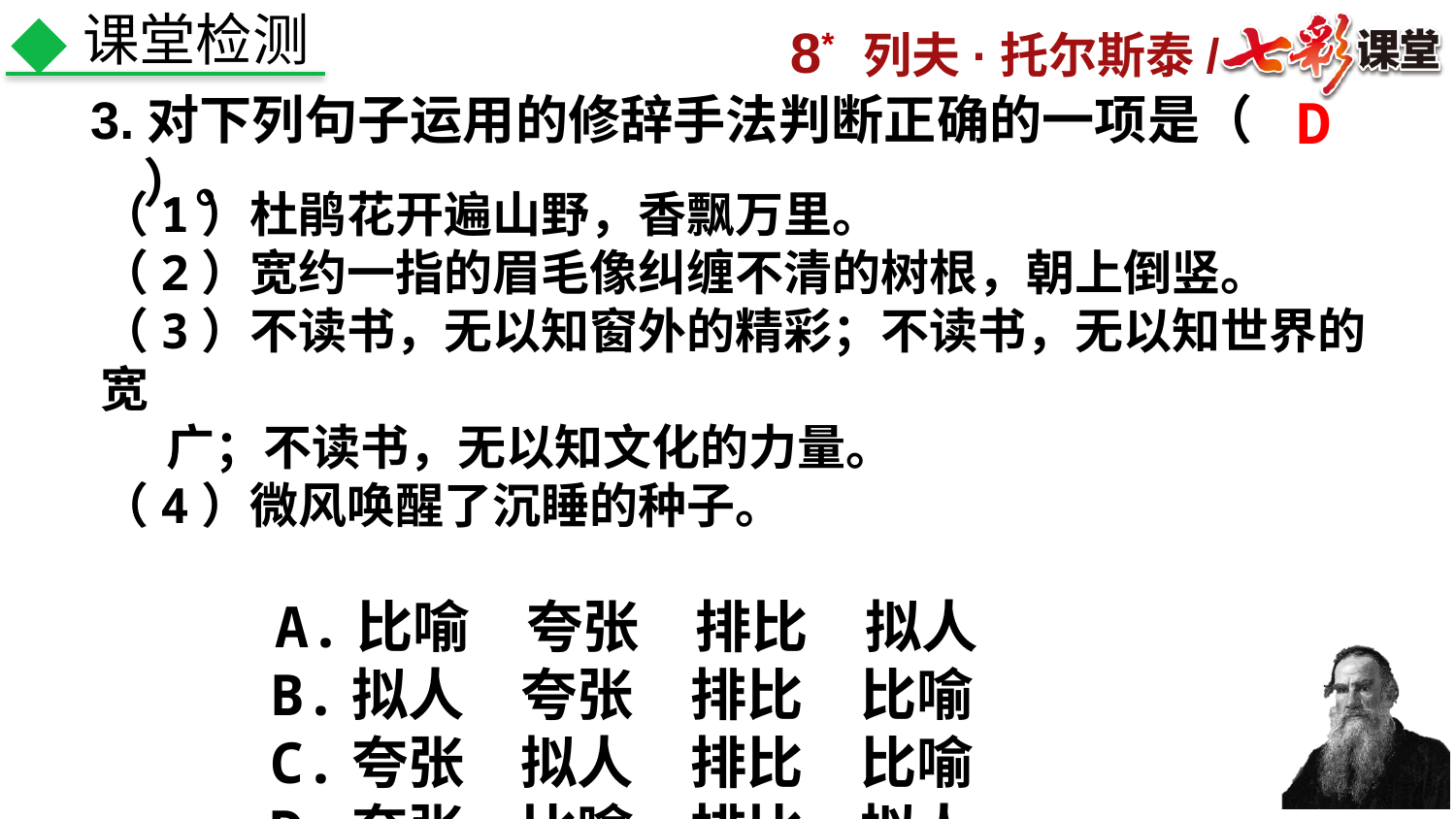

课堂检测

3.对下列句子运用的修辞手法判断正确的一项是（　　）。
D
（1）杜鹃花开遍山野，香飘万里。
（2）宽约一指的眉毛像纠缠不清的树根，朝上倒竖。
（3）不读书，无以知窗外的精彩；不读书，无以知世界的宽
     广；不读书，无以知文化的力量。
（4）微风唤醒了沉睡的种子。

      A.比喻　夸张　排比　拟人
     B.拟人　夸张　排比　比喻
     C.夸张　拟人　排比　比喻
     D.夸张　比喻　排比　拟人